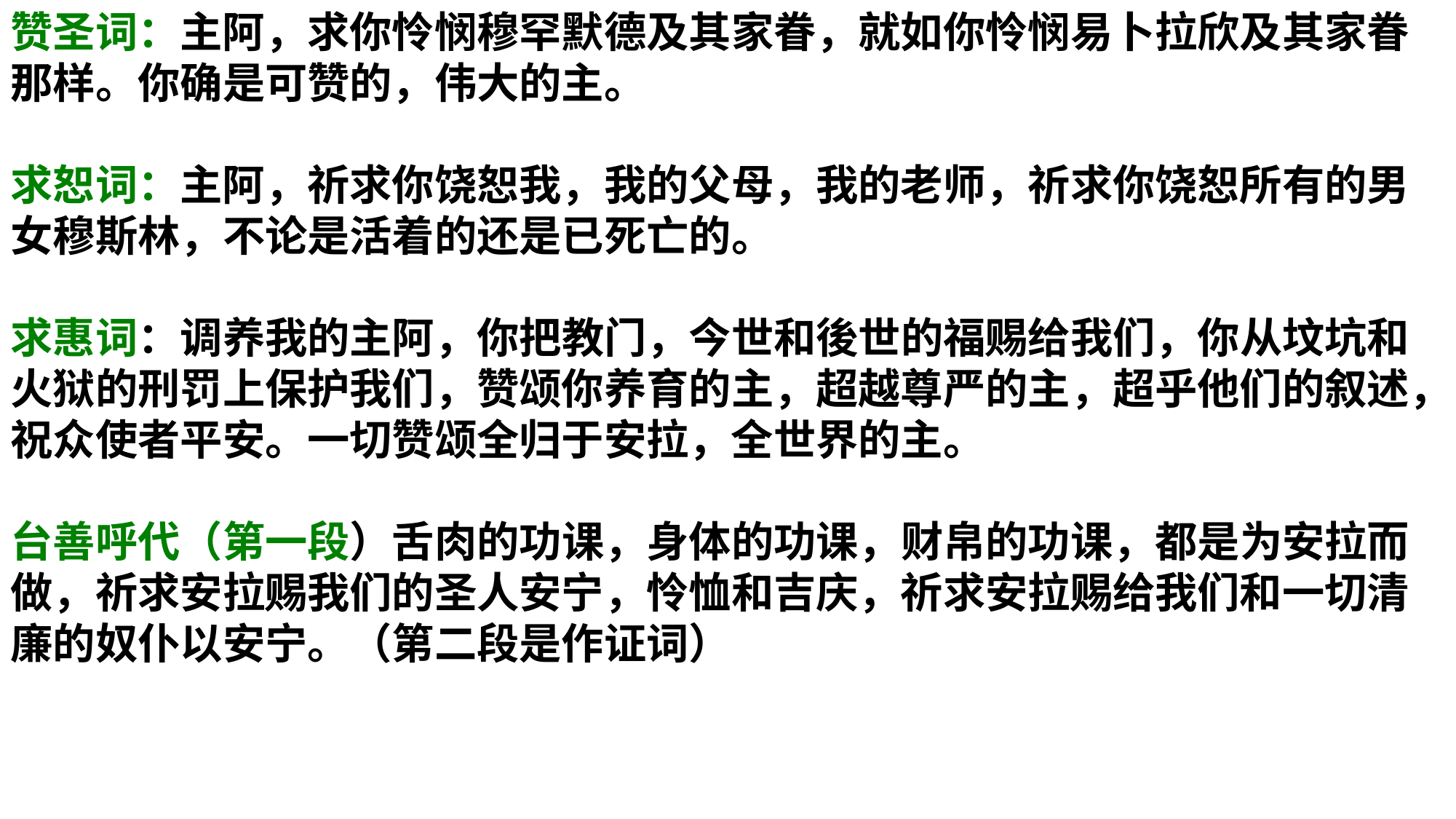

赞圣词：主阿，求你怜悯穆罕默德及其家眷，就如你怜悯易卜拉欣及其家眷那样。你确是可赞的，伟大的主。

求恕词：主阿，祈求你饶恕我，我的父母，我的老师，祈求你饶恕所有的男女穆斯林，不论是活着的还是已死亡的。

求惠词：调养我的主阿，你把教门，今世和後世的福赐给我们，你从坟坑和火狱的刑罚上保护我们，赞颂你养育的主，超越尊严的主，超乎他们的叙述，祝众使者平安。一切赞颂全归于安拉，全世界的主。

台善呼代（第一段）舌肉的功课，身体的功课，财帛的功课，都是为安拉而做，祈求安拉赐我们的圣人安宁，怜恤和吉庆，祈求安拉赐给我们和一切清廉的奴仆以安宁。（第二段是作证词）